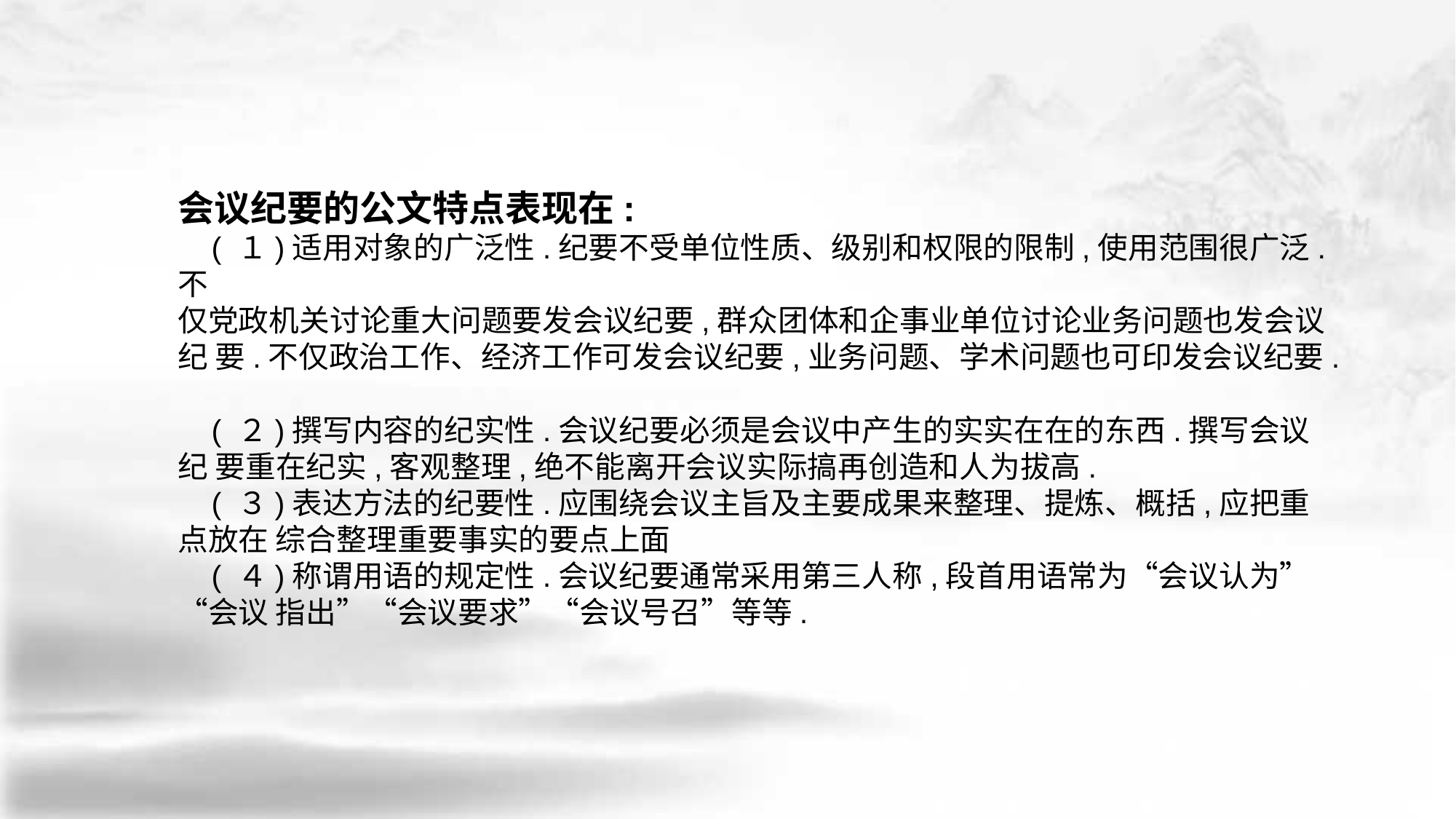

会议纪要的公文特点表现在:
    ( １)适用对象的广泛性.纪要不受单位性质、级别和权限的限制,使用范围很广泛.不
仅党政机关讨论重大问题要发会议纪要,群众团体和企事业单位讨论业务问题也发会议纪 要.不仅政治工作、经济工作可发会议纪要,业务问题、学术问题也可印发会议纪要.
    ( ２)撰写内容的纪实性.会议纪要必须是会议中产生的实实在在的东西.撰写会议纪 要重在纪实,客观整理,绝不能离开会议实际搞再创造和人为拔高.
    ( ３)表达方法的纪要性.应围绕会议主旨及主要成果来整理、提炼、概括,应把重点放在 综合整理重要事实的要点上面
    ( ４)称谓用语的规定性.会议纪要通常采用第三人称,段首用语常为“会议认为”“会议 指出”“会议要求”“会议号召”等等.